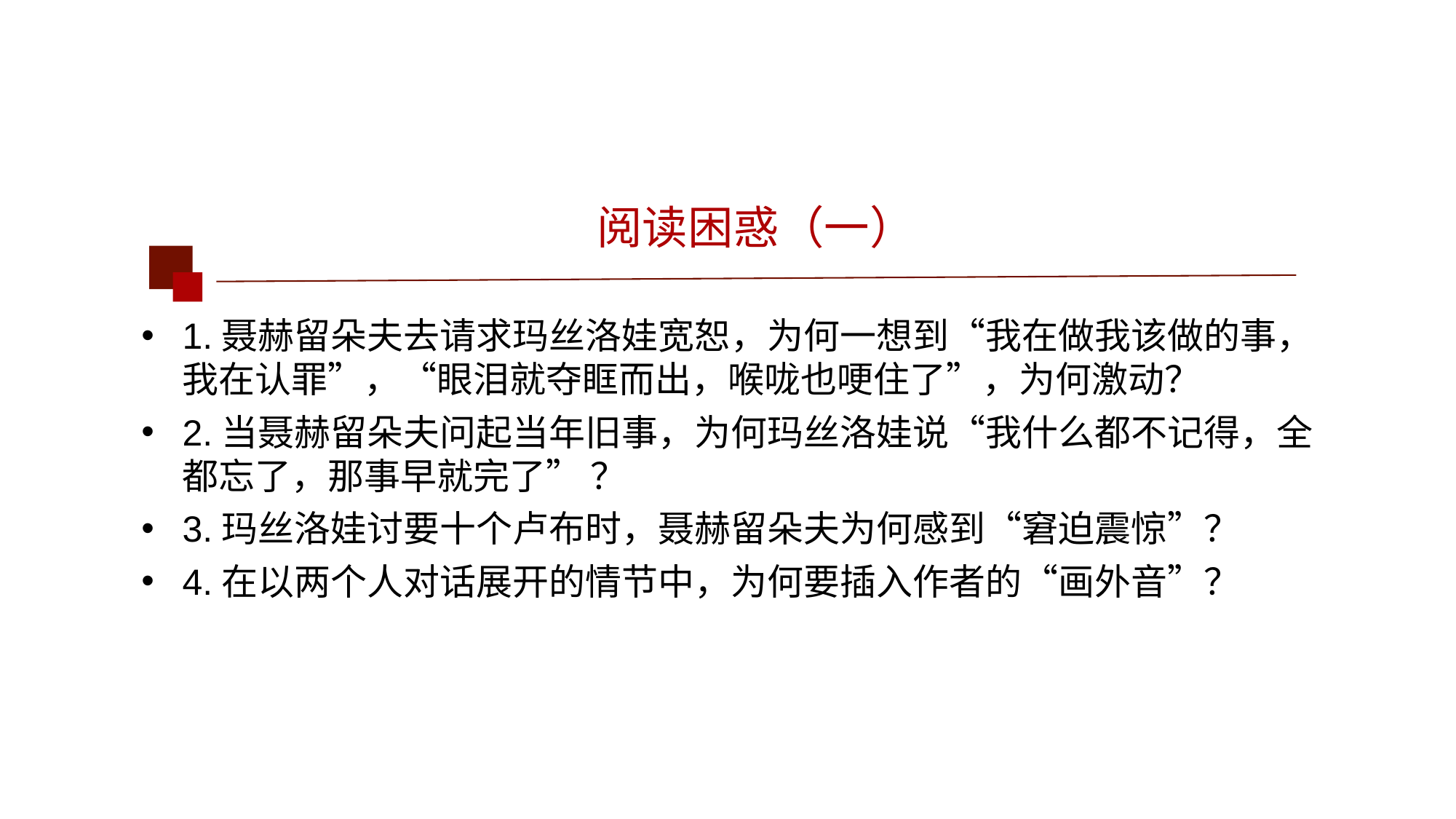

阅读困惑（一）

1.聂赫留朵夫去请求玛丝洛娃宽恕，为何一想到“我在做我该做的事，我在认罪”，“眼泪就夺眶而出，喉咙也哽住了”，为何激动？
2.当聂赫留朵夫问起当年旧事，为何玛丝洛娃说“我什么都不记得，全都忘了，那事早就完了” ？
3.玛丝洛娃讨要十个卢布时，聂赫留朵夫为何感到“窘迫震惊”？
4.在以两个人对话展开的情节中，为何要插入作者的“画外音”？